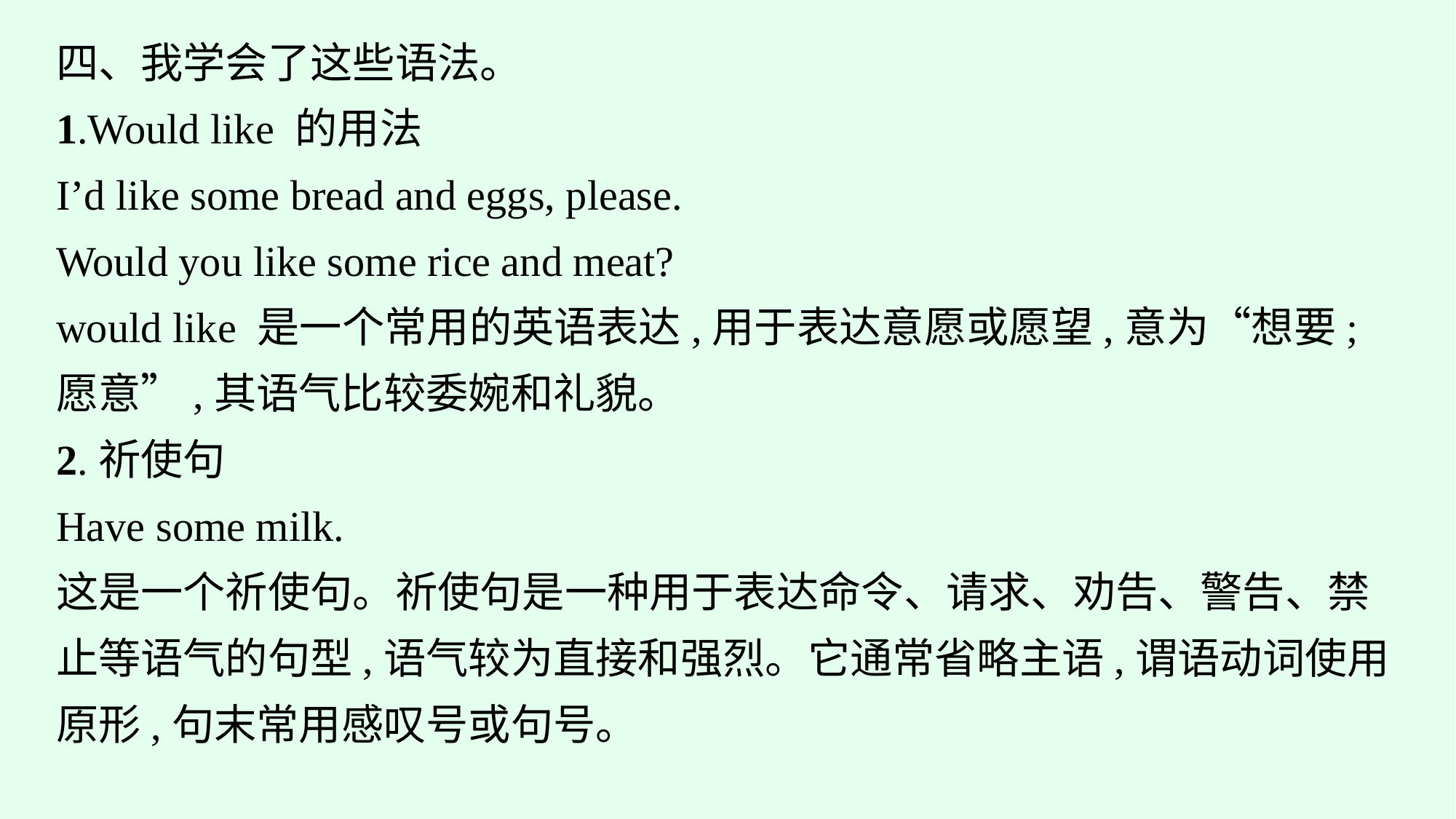

四、我学会了这些语法。
1.Would like 的用法
I’d like some bread and eggs, please.
Would you like some rice and meat?
would like 是一个常用的英语表达,用于表达意愿或愿望,意为“想要;愿意”,其语气比较委婉和礼貌。
2.祈使句
Have some milk.
这是一个祈使句。祈使句是一种用于表达命令、请求、劝告、警告、禁止等语气的句型,语气较为直接和强烈。它通常省略主语,谓语动词使用原形,句末常用感叹号或句号。